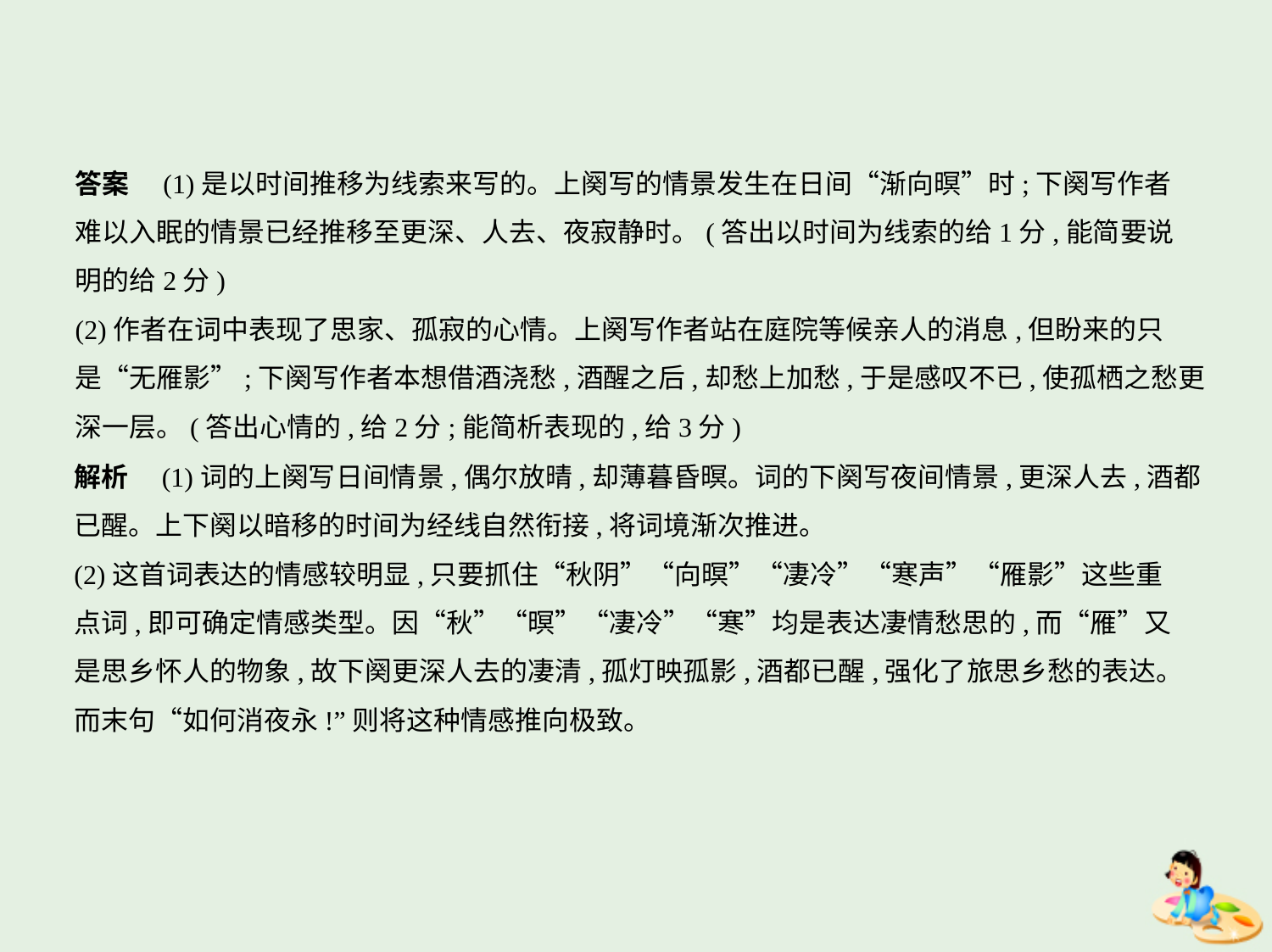

答案　(1)是以时间推移为线索来写的。上阕写的情景发生在日间“渐向暝”时;下阕写作者
难以入眠的情景已经推移至更深、人去、夜寂静时。(答出以时间为线索的给1分,能简要说
明的给2分)
(2)作者在词中表现了思家、孤寂的心情。上阕写作者站在庭院等候亲人的消息,但盼来的只
是“无雁影”;下阕写作者本想借酒浇愁,酒醒之后,却愁上加愁,于是感叹不已,使孤栖之愁更
深一层。(答出心情的,给2分;能简析表现的,给3分)
解析　(1)词的上阕写日间情景,偶尔放晴,却薄暮昏暝。词的下阕写夜间情景,更深人去,酒都
已醒。上下阕以暗移的时间为经线自然衔接,将词境渐次推进。
(2)这首词表达的情感较明显,只要抓住“秋阴”“向暝”“凄冷”“寒声”“雁影”这些重
点词,即可确定情感类型。因“秋”“暝”“凄冷”“寒”均是表达凄情愁思的,而“雁”又
是思乡怀人的物象,故下阕更深人去的凄清,孤灯映孤影,酒都已醒,强化了旅思乡愁的表达。
而末句“如何消夜永!”则将这种情感推向极致。